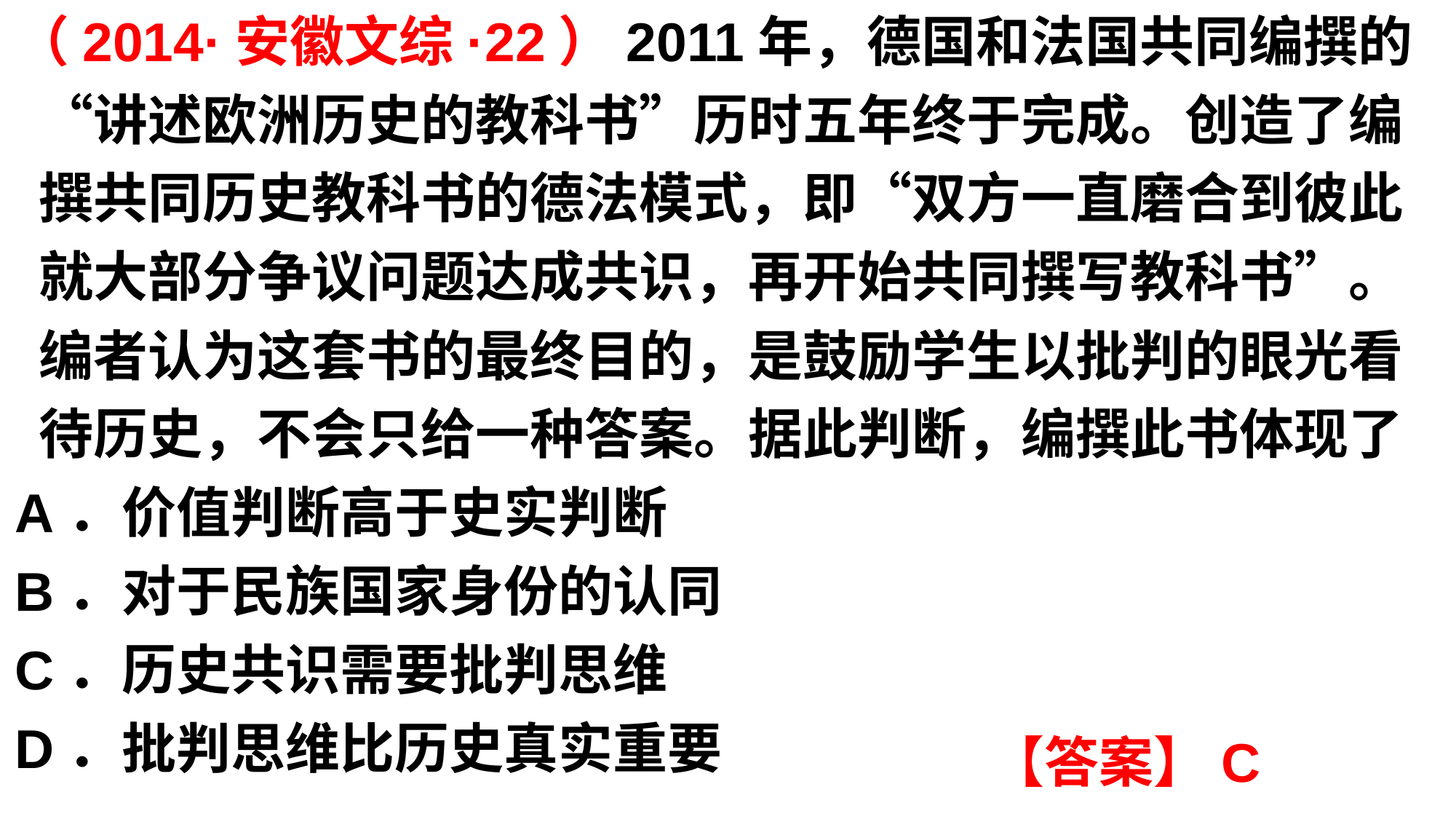

（2014·安徽文综·22）2011年，德国和法国共同编撰的“讲述欧洲历史的教科书”历时五年终于完成。创造了编撰共同历史教科书的德法模式，即“双方一直磨合到彼此就大部分争议问题达成共识，再开始共同撰写教科书”。编者认为这套书的最终目的，是鼓励学生以批判的眼光看待历史，不会只给一种答案。据此判断，编撰此书体现了
A．价值判断高于史实判断
B．对于民族国家身份的认同
C．历史共识需要批判思维
D．批判思维比历史真实重要
【答案】C